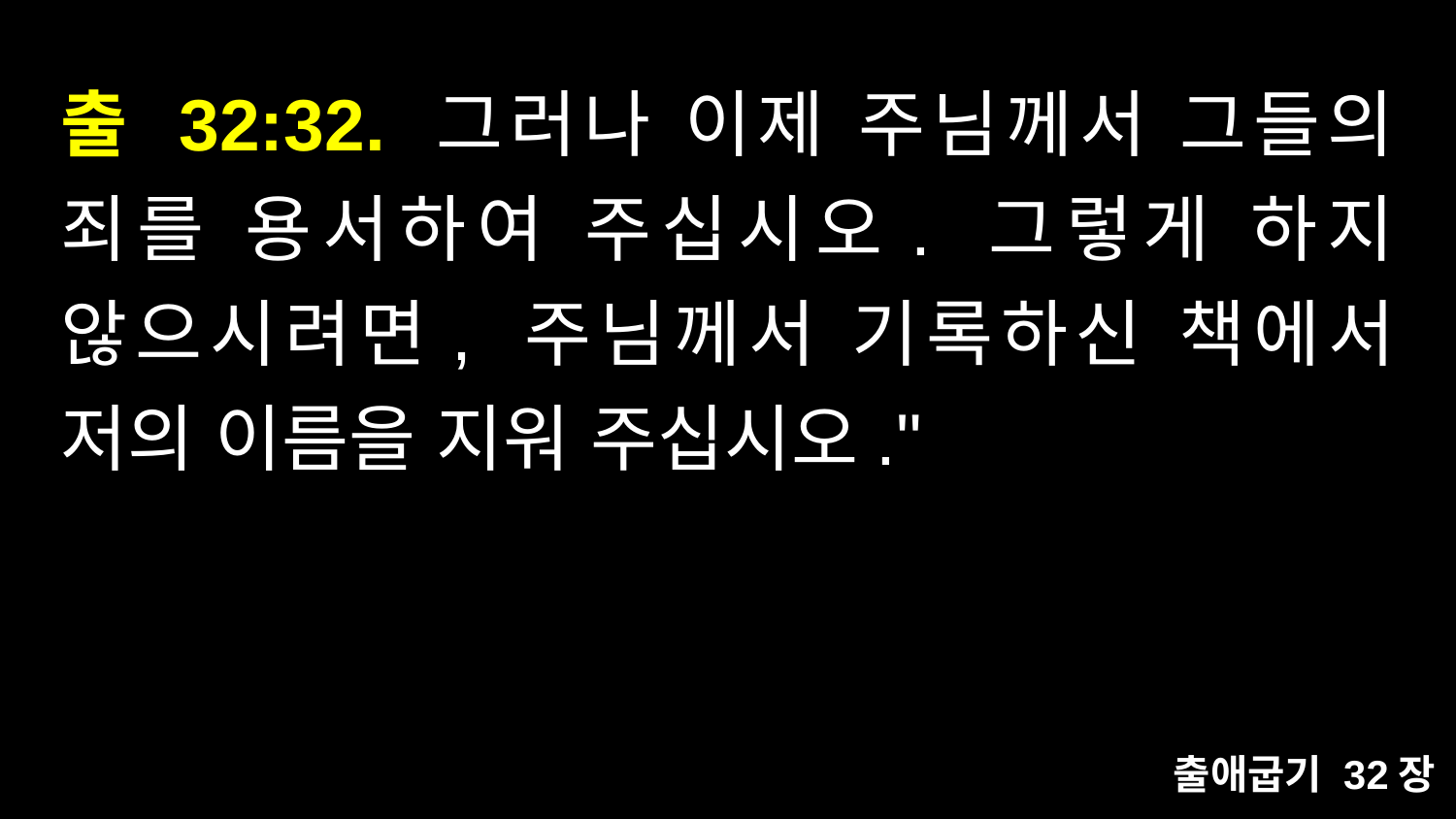

# 출 32:32. 그러나 이제 주님께서 그들의 죄를 용서하여 주십시오. 그렇게 하지 않으시려면, 주님께서 기록하신 책에서 저의 이름을 지워 주십시오."
출애굽기 32장